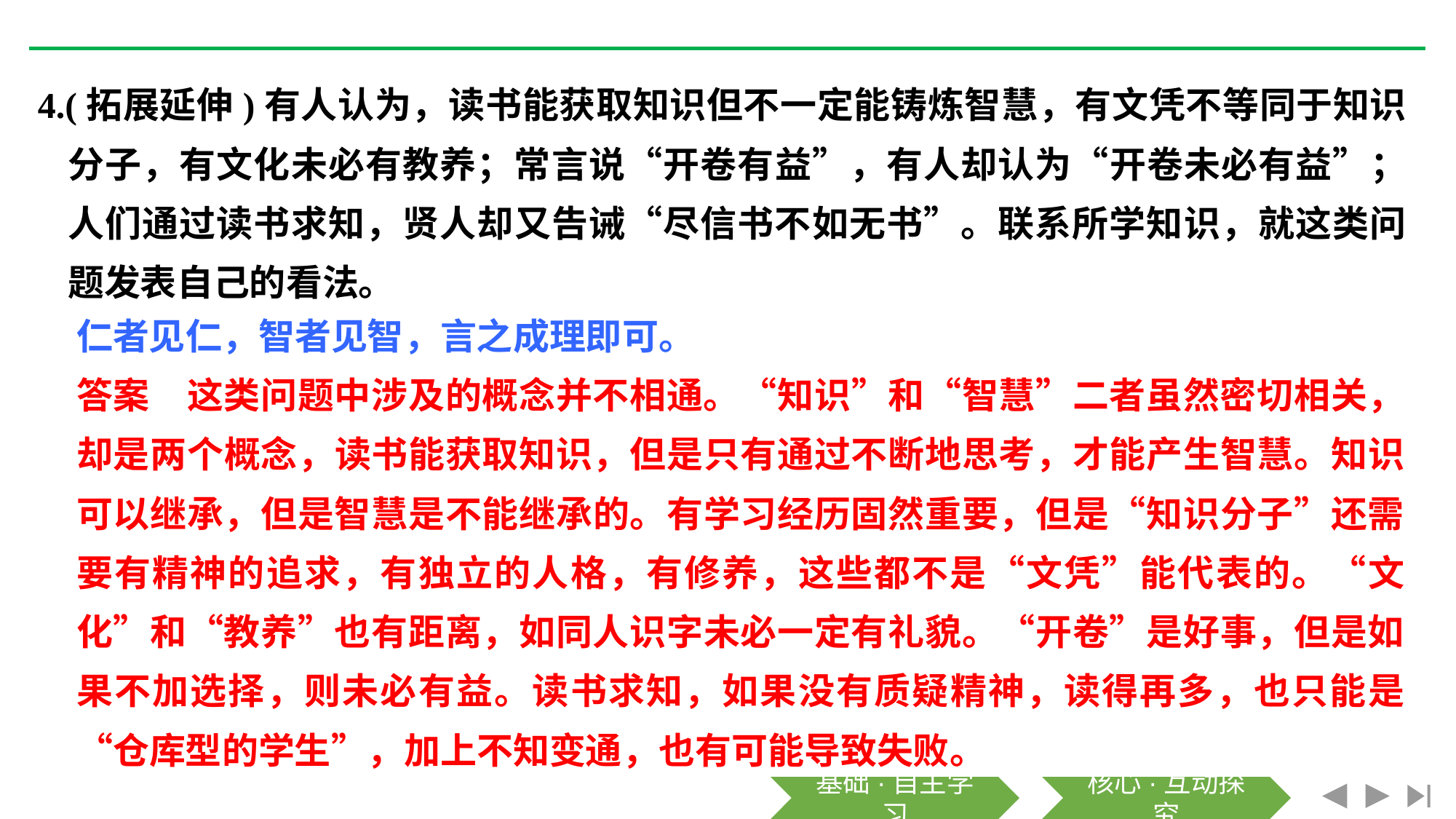

4.(拓展延伸)有人认为，读书能获取知识但不一定能铸炼智慧，有文凭不等同于知识分子，有文化未必有教养；常言说“开卷有益”，有人却认为“开卷未必有益”；人们通过读书求知，贤人却又告诫“尽信书不如无书”。联系所学知识，就这类问题发表自己的看法。
仁者见仁，智者见智，言之成理即可。
答案　这类问题中涉及的概念并不相通。“知识”和“智慧”二者虽然密切相关，却是两个概念，读书能获取知识，但是只有通过不断地思考，才能产生智慧。知识可以继承，但是智慧是不能继承的。有学习经历固然重要，但是“知识分子”还需要有精神的追求，有独立的人格，有修养，这些都不是“文凭”能代表的。“文化”和“教养”也有距离，如同人识字未必一定有礼貌。“开卷”是好事，但是如果不加选择，则未必有益。读书求知，如果没有质疑精神，读得再多，也只能是“仓库型的学生”，加上不知变通，也有可能导致失败。